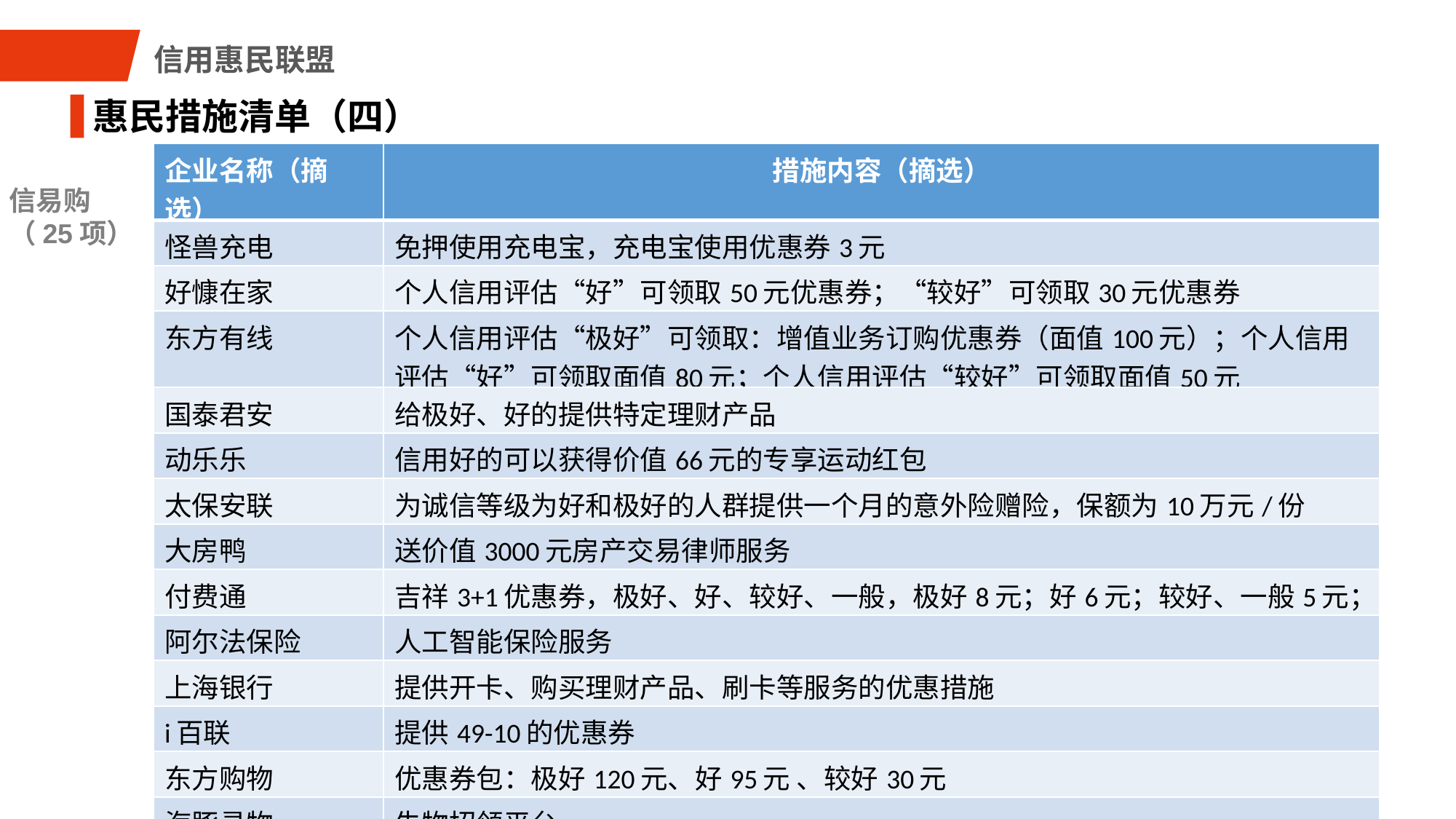

信用惠民联盟
惠民措施清单（四）

| 企业名称（摘选） | 措施内容（摘选） |
| --- | --- |
| 怪兽充电 | 免押使用充电宝，充电宝使用优惠券3元 |
| 好慷在家 | 个人信用评估“好”可领取50元优惠券；“较好”可领取30元优惠券 |
| 东方有线 | 个人信用评估“极好”可领取：增值业务订购优惠券（面值100元）；个人信用评估“好”可领取面值80元；个人信用评估“较好”可领取面值50元 |
| 国泰君安 | 给极好、好的提供特定理财产品 |
| 动乐乐 | 信用好的可以获得价值66元的专享运动红包 |
| 太保安联 | 为诚信等级为好和极好的人群提供一个月的意外险赠险，保额为10万元/份 |
| 大房鸭 | 送价值3000元房产交易律师服务 |
| 付费通 | 吉祥3+1优惠券，极好、好、较好、一般，极好8元；好6元；较好、一般5元； |
| 阿尔法保险 | 人工智能保险服务 |
| 上海银行 | 提供开卡、购买理财产品、刷卡等服务的优惠措施 |
| i百联 | 提供49-10的优惠券 |
| 东方购物 | 优惠券包：极好120元、好95元 、较好30元 |
| 海豚寻物 | 失物招领平台 |
信易购
（25项）